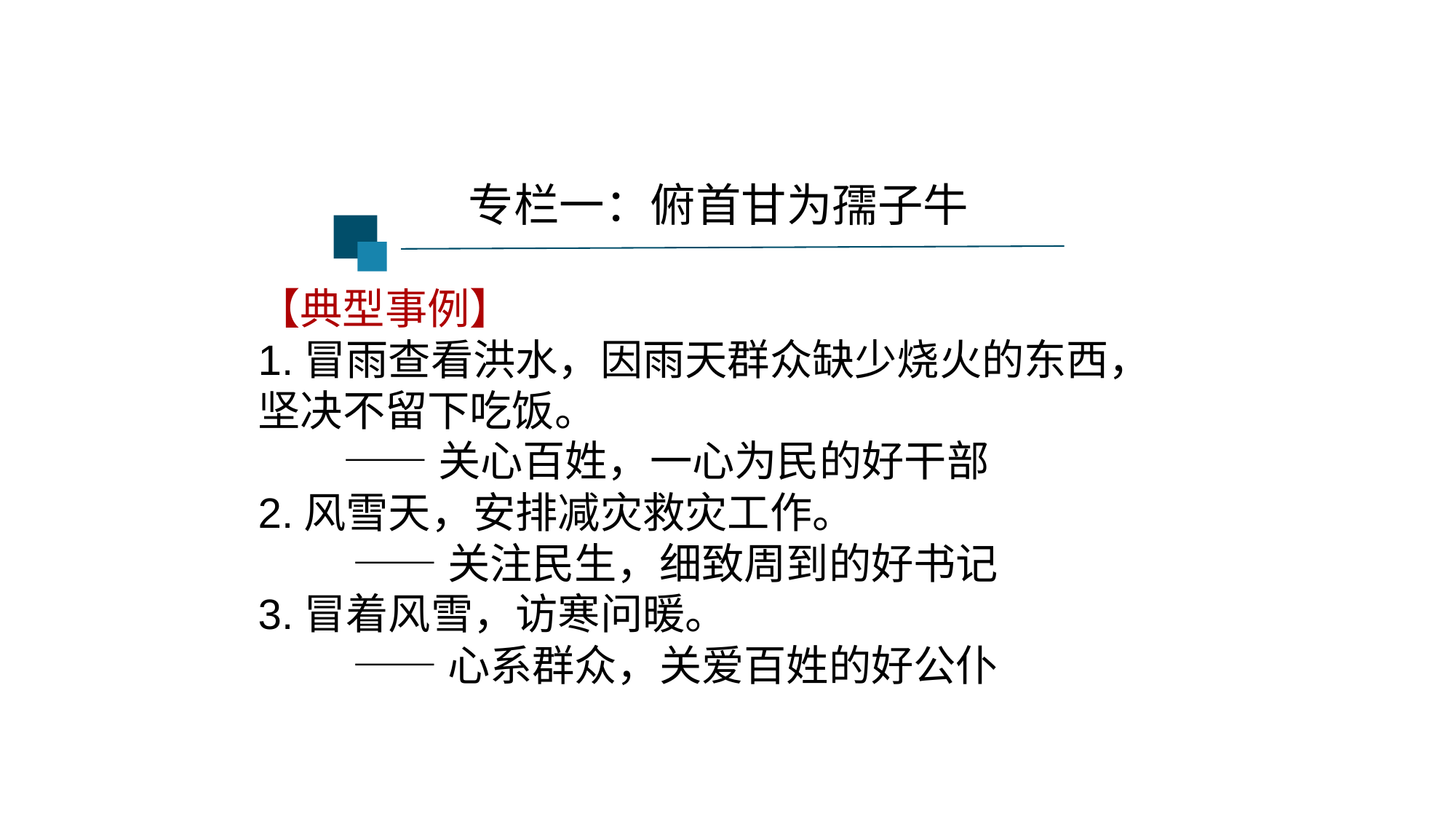

专栏一：俯首甘为孺子牛

【典型事例】
1.冒雨查看洪水，因雨天群众缺少烧火的东西，坚决不留下吃饭。
         ——关心百姓，一心为民的好干部
2.风雪天，安排减灾救灾工作。
          ——关注民生，细致周到的好书记
3.冒着风雪，访寒问暖。
          ——心系群众，关爱百姓的好公仆